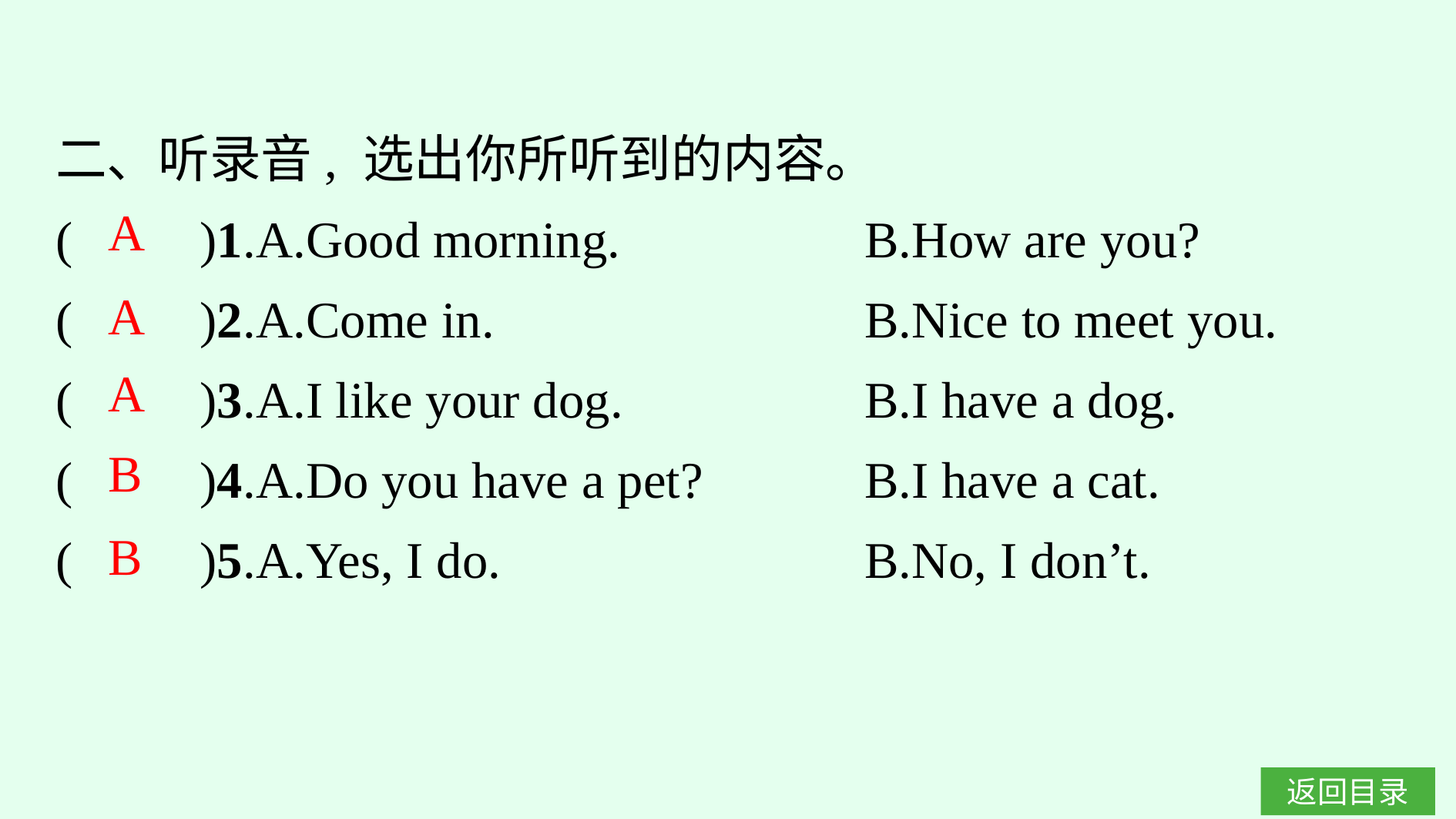

二、听录音, 选出你所听到的内容。
(　　)1.A.Good morning.　　　　	B.How are you?
(　　)2.A.Come in.				B.Nice to meet you.
(　　)3.A.I like your dog.			B.I have a dog.
(　　)4.A.Do you have a pet?		B.I have a cat.
(　　)5.A.Yes, I do.				B.No, I don’t.
A
A
A
B
B